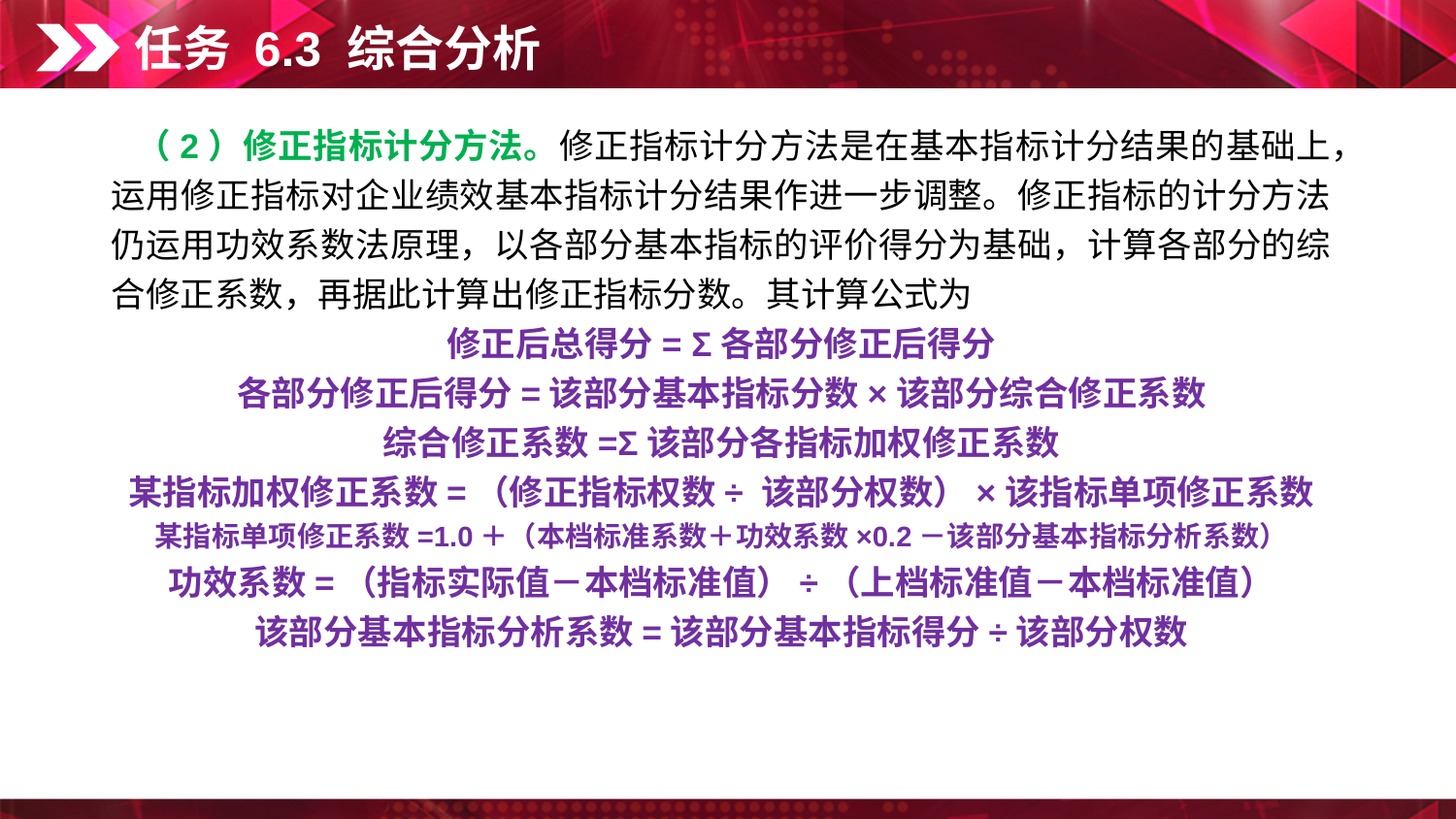

任务 6.3 综合分析

　（2）修正指标计分方法。修正指标计分方法是在基本指标计分结果的基础上，运用修正指标对企业绩效基本指标计分结果作进一步调整。修正指标的计分方法仍运用功效系数法原理，以各部分基本指标的评价得分为基础，计算各部分的综合修正系数，再据此计算出修正指标分数。其计算公式为
修正后总得分= Σ各部分修正后得分
各部分修正后得分=该部分基本指标分数×该部分综合修正系数
综合修正系数=Σ该部分各指标加权修正系数
某指标加权修正系数=（修正指标权数÷ 该部分权数）×该指标单项修正系数
某指标单项修正系数=1.0＋（本档标准系数＋功效系数×0.2－该部分基本指标分析系数）
功效系数=（指标实际值－本档标准值）÷（上档标准值－本档标准值）
该部分基本指标分析系数=该部分基本指标得分÷该部分权数